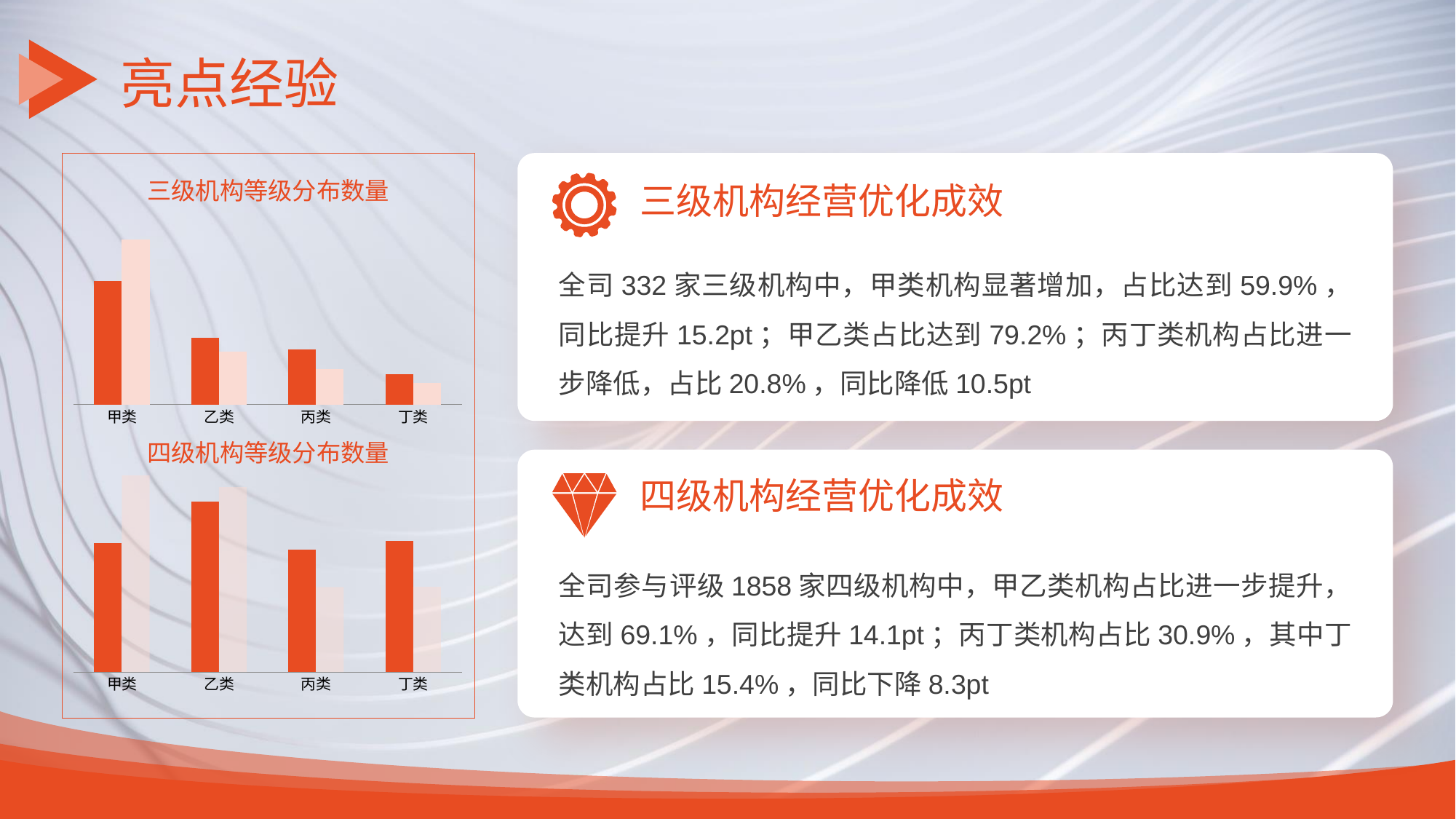

亮点经验

三级机构等级分布数量

### Chart

| Category | 2014年1-10月 | 2015年1-10月 |
|---|---|---|
| 甲类 | 149.0 | 199.0 |
| 乙类 | 80.0 | 64.0 |
| 丙类 | 66.0 | 43.0 |
| 丁类 | 37.0 | 26.0 |
四级机构等级分布数量

### Chart

| Category | 2014年1-10月 | 2015年1-10月 |
|---|---|---|
| 甲类 | 435.0 | 662.0 |
| 乙类 | 573.0 | 623.0 |
| 丙类 | 411.0 | 286.0 |
| 丁类 | 441.0 | 287.0 |

三级机构经营优化成效
全司332家三级机构中，甲类机构显著增加，占比达到59.9%，同比提升15.2pt；甲乙类占比达到79.2%；丙丁类机构占比进一步降低，占比20.8%，同比降低10.5pt

四级机构经营优化成效
全司参与评级1858家四级机构中，甲乙类机构占比进一步提升，达到69.1%，同比提升14.1pt；丙丁类机构占比30.9%，其中丁类机构占比15.4%，同比下降8.3pt